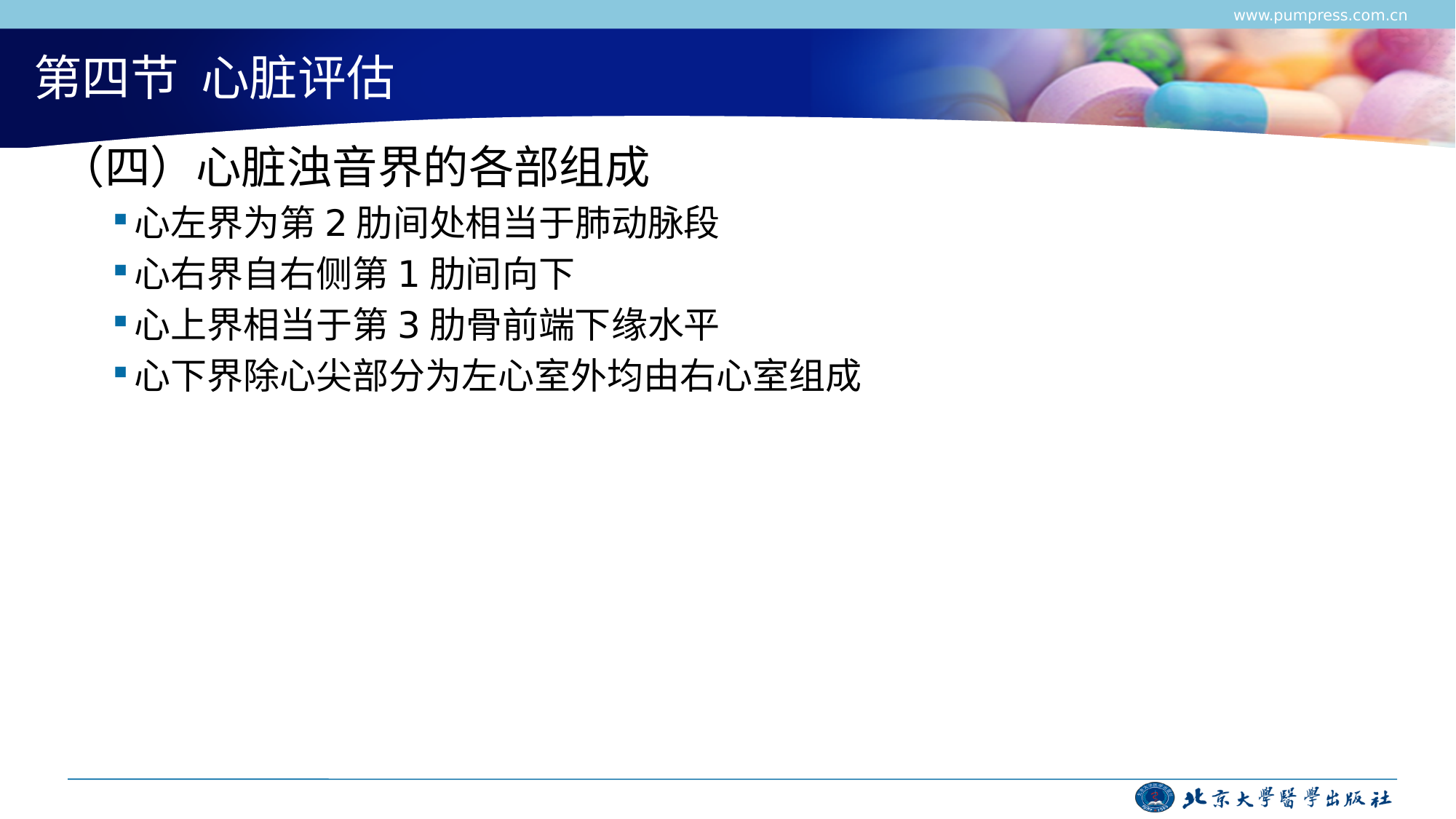

www.pumpress.com.cn
# 第四节  心脏评估
（四）心脏浊音界的各部组成
心左界为第2肋间处相当于肺动脉段
心右界自右侧第1肋间向下
心上界相当于第3肋骨前端下缘水平
心下界除心尖部分为左心室外均由右心室组成